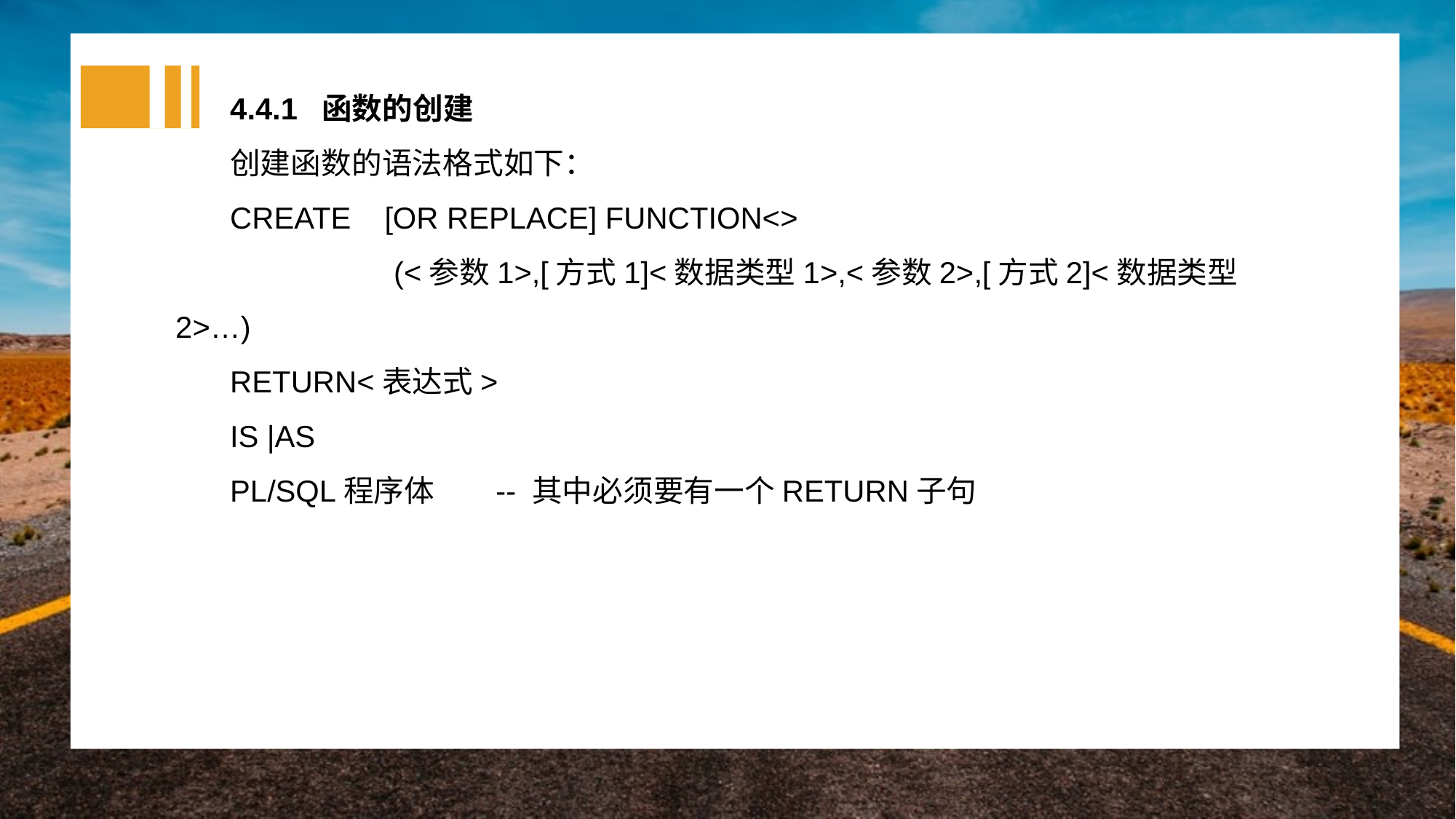

4.4.1  函数的创建
创建函数的语法格式如下：
CREATE    [OR REPLACE] FUNCTION<>
  		(<参数1>,[方式1]<数据类型1>,<参数2>,[方式2]<数据类型2>…)
RETURN<表达式>
IS |AS
PL/SQL程序体        -- 其中必须要有一个RETURN子句